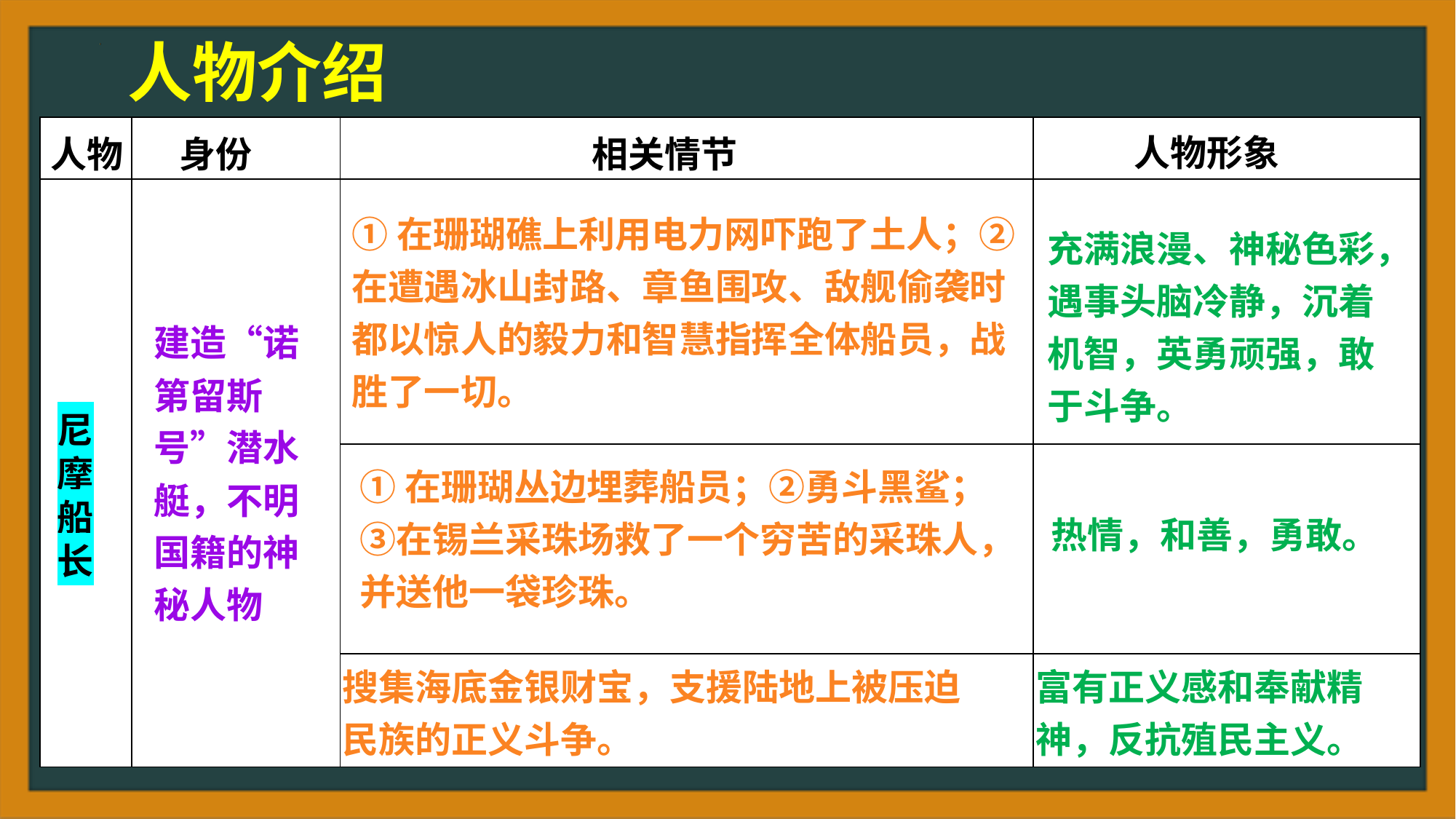

人物介绍
人物形象
|  |  |  |  |
| --- | --- | --- | --- |
|  |  |  |  |
|  |  |  |  |
|  |  |  |  |
人物
身份
相关情节
①在珊瑚礁上利用电力网吓跑了土人；②在遭遇冰山封路、章鱼围攻、敌舰偷袭时都以惊人的毅力和智慧指挥全体船员，战胜了一切。
充满浪漫、神秘色彩，遇事头脑冷静，沉着机智，英勇顽强，敢于斗争。
建造“诺第留斯号”潜水艇，不明国籍的神秘人物
尼摩船长
①在珊瑚丛边埋葬船员；②勇斗黑鲨；③在锡兰采珠场救了一个穷苦的采珠人，并送他一袋珍珠。
热情，和善，勇敢。
搜集海底金银财宝，支援陆地上被压迫民族的正义斗争。
富有正义感和奉献精神，反抗殖民主义。